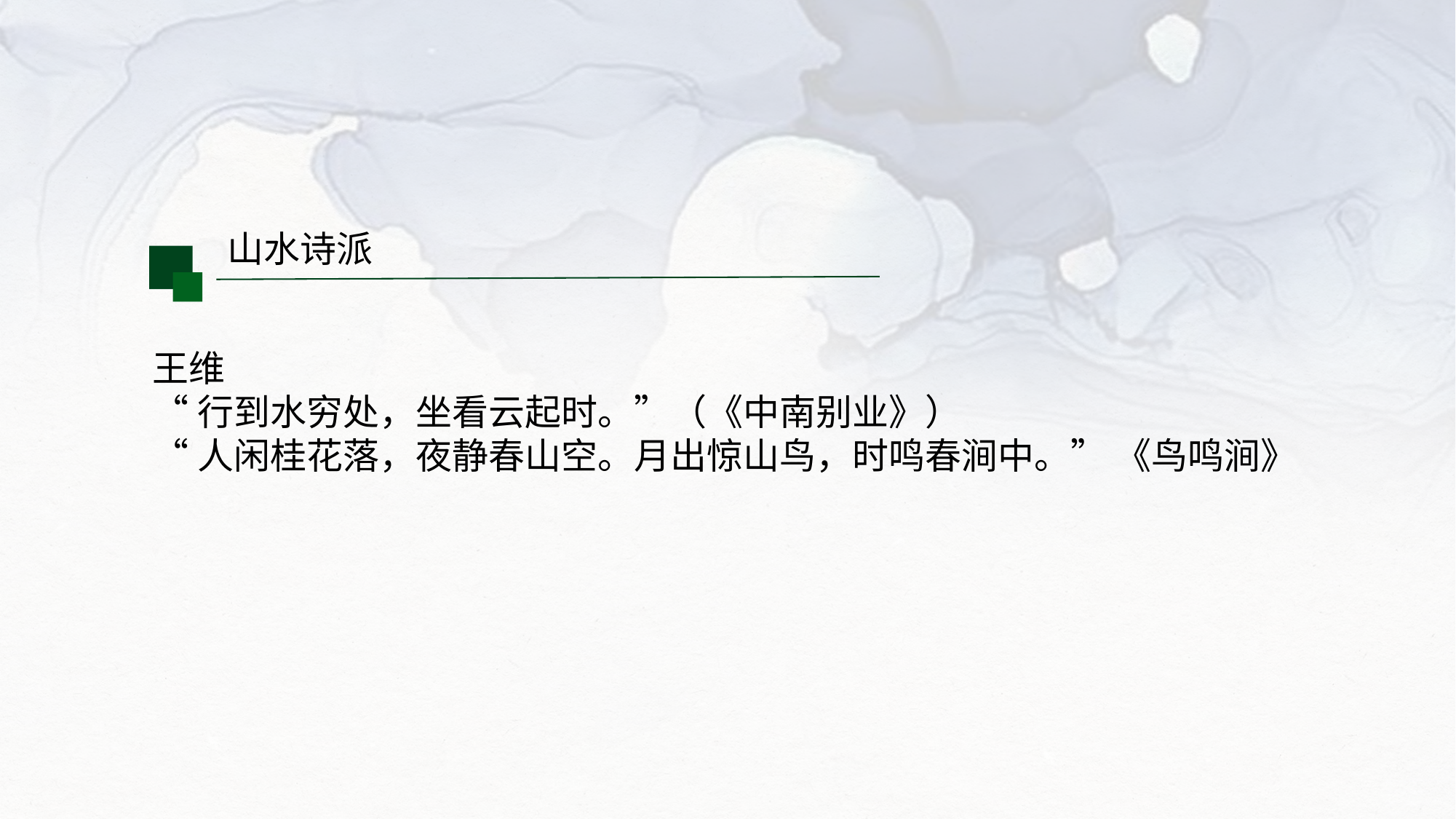

山水诗派

王维
“行到水穷处，坐看云起时。”（《中南别业》）
“人闲桂花落，夜静春山空。月出惊山鸟，时鸣春涧中。” 《鸟鸣涧》